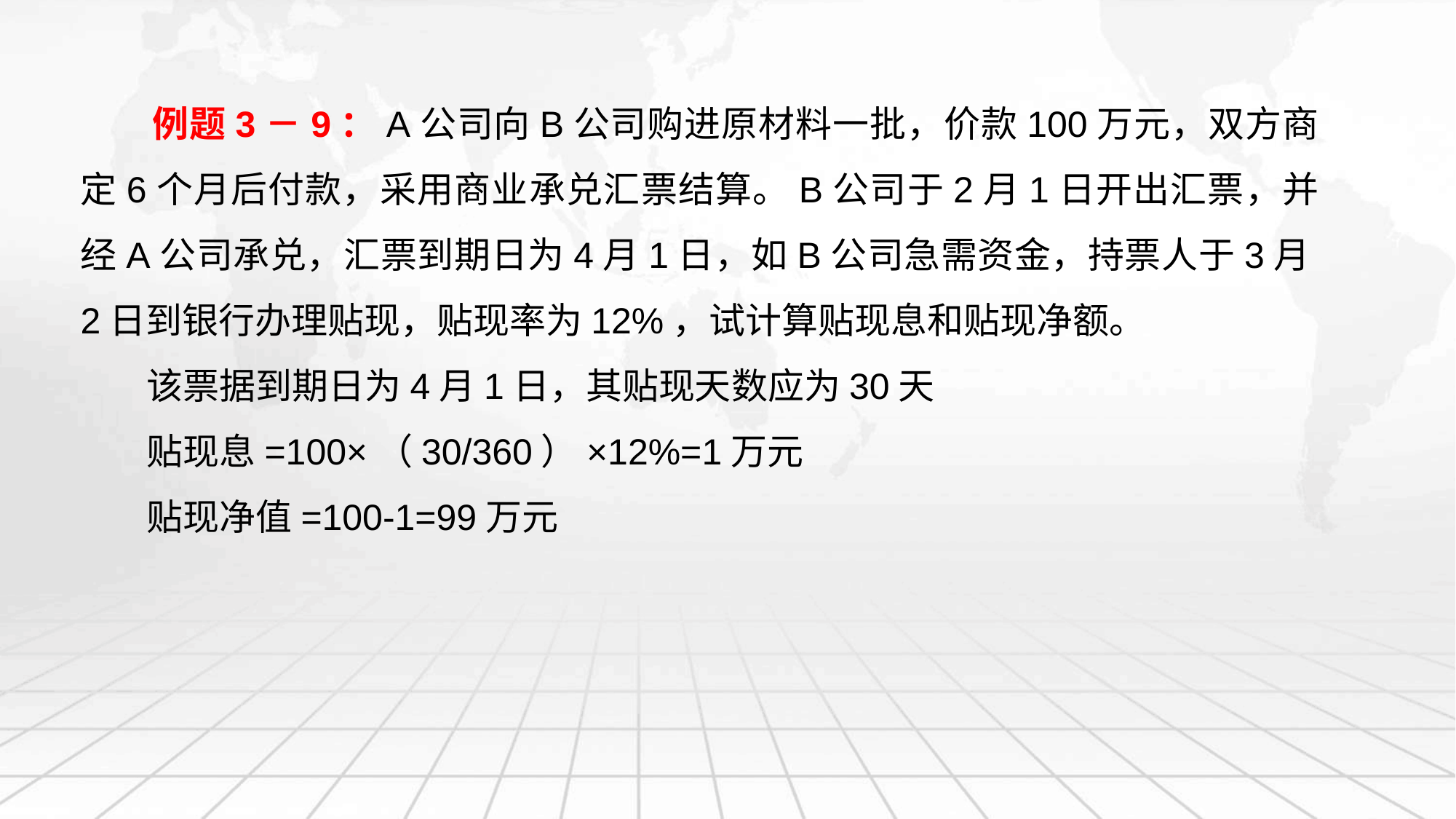

例题3－9：A公司向B公司购进原材料一批，价款100万元，双方商定6个月后付款，采用商业承兑汇票结算。B公司于2月1日开出汇票，并经A公司承兑，汇票到期日为4月1日，如B公司急需资金，持票人于3月2日到银行办理贴现，贴现率为12%，试计算贴现息和贴现净额。
       该票据到期日为4月1日，其贴现天数应为30天
       贴现息=100×（30/360）×12%=1万元
       贴现净值=100-1=99万元